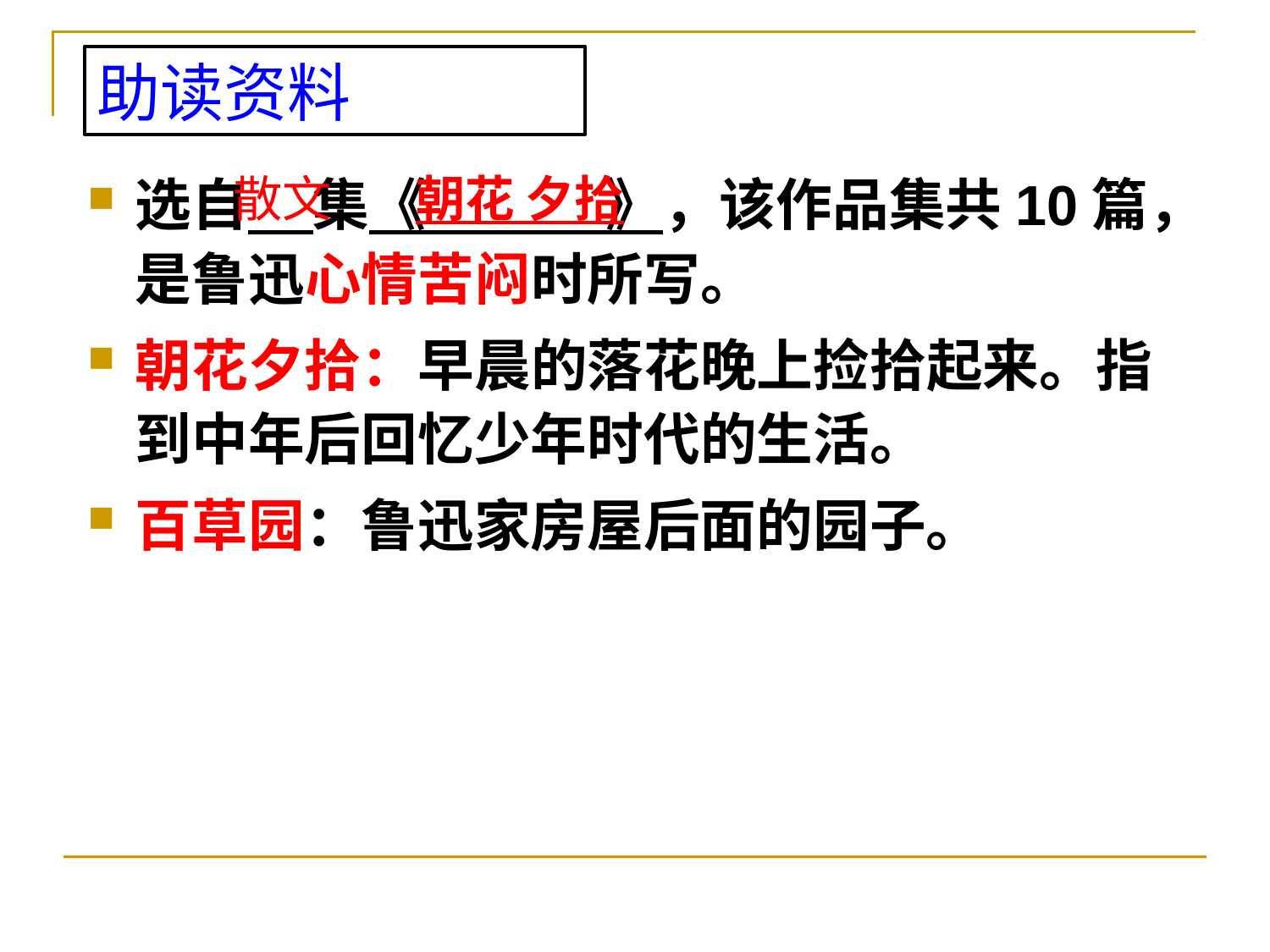

助读资料
# 选自     集《              》，该作品集共10篇，是鲁迅心情苦闷时所写。
朝花夕拾：早晨的落花晚上捡拾起来。指到中年后回忆少年时代的生活。
百草园：鲁迅家房屋后面的园子。

散文
朝花 夕拾